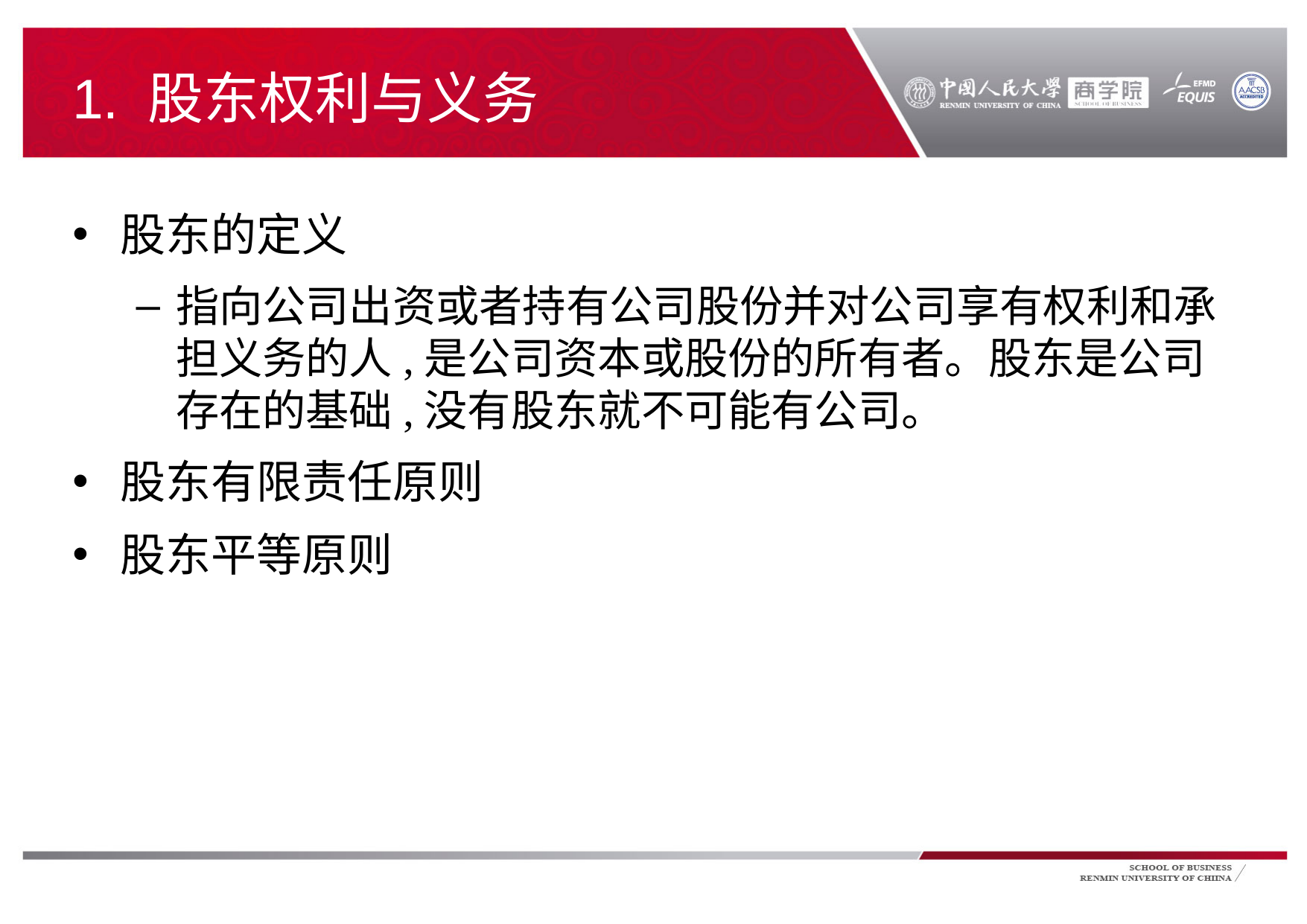

# 1. 股东权利与义务
股东的定义
指向公司出资或者持有公司股份并对公司享有权利和承担义务的人,是公司资本或股份的所有者。股东是公司存在的基础,没有股东就不可能有公司。
股东有限责任原则
股东平等原则